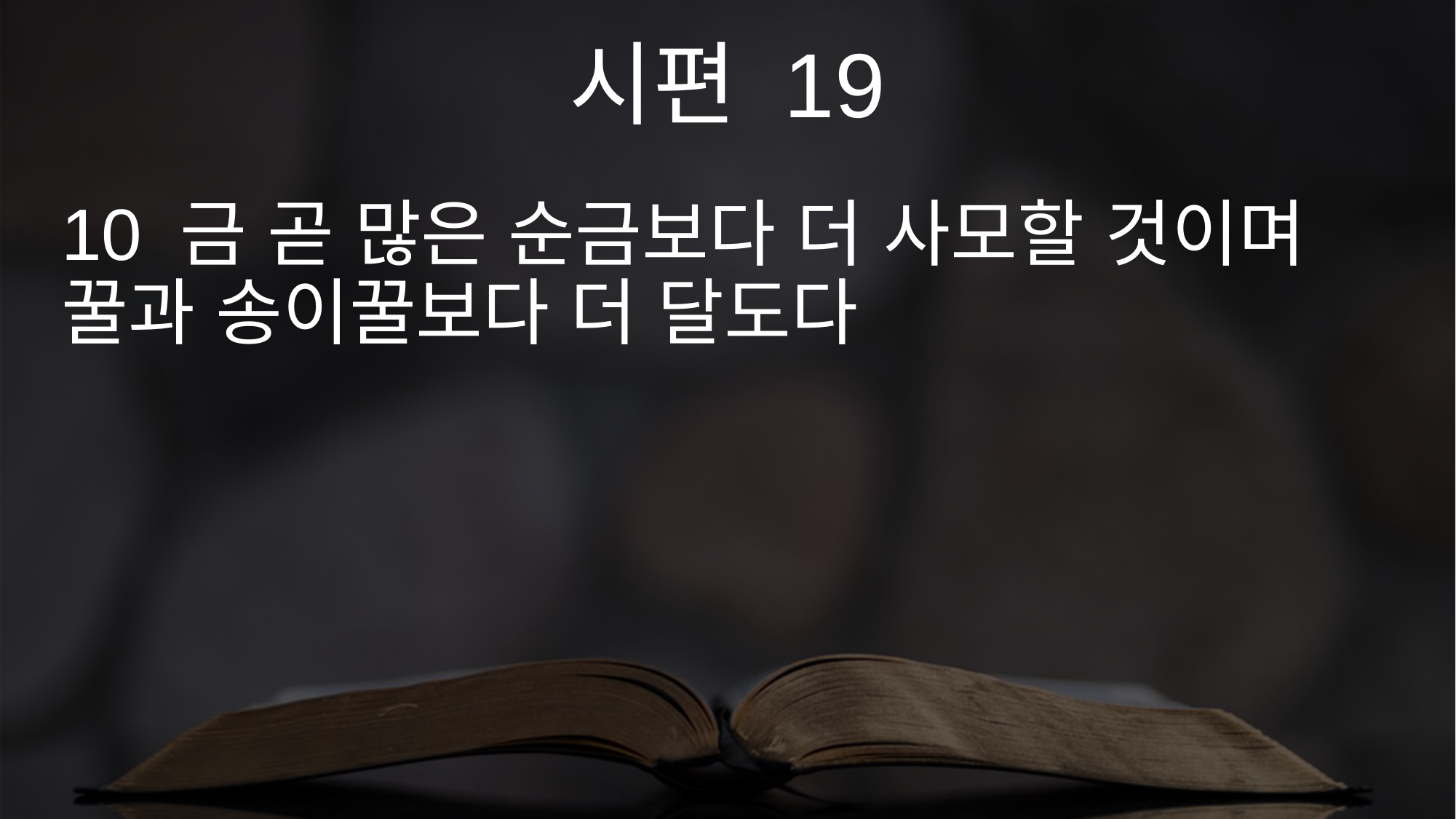

시편 19
10 금 곧 많은 순금보다 더 사모할 것이며 꿀과 송이꿀보다 더 달도다